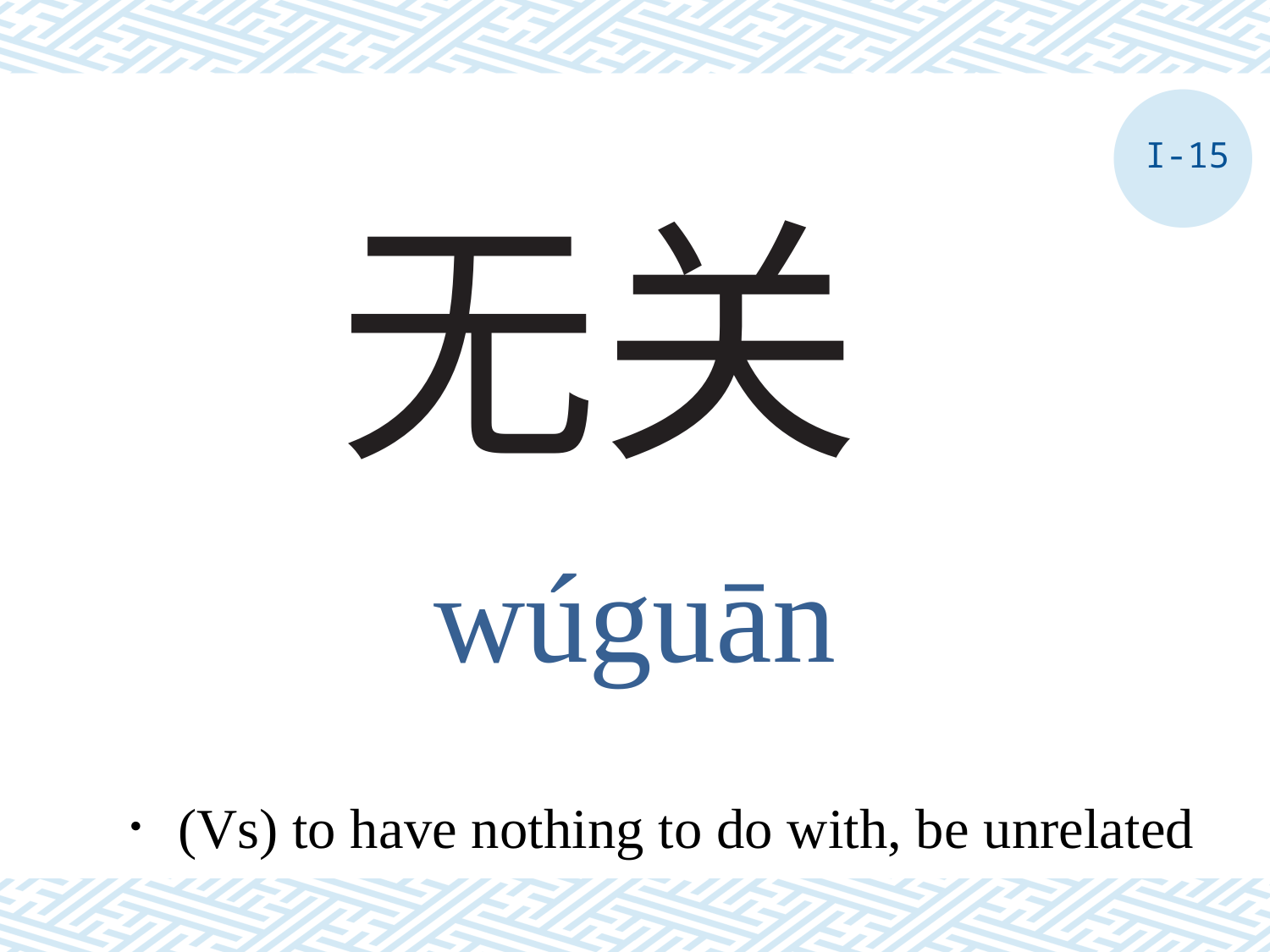

I-15

# 无关
wúguān
．(Vs) to have nothing to do with, be unrelated